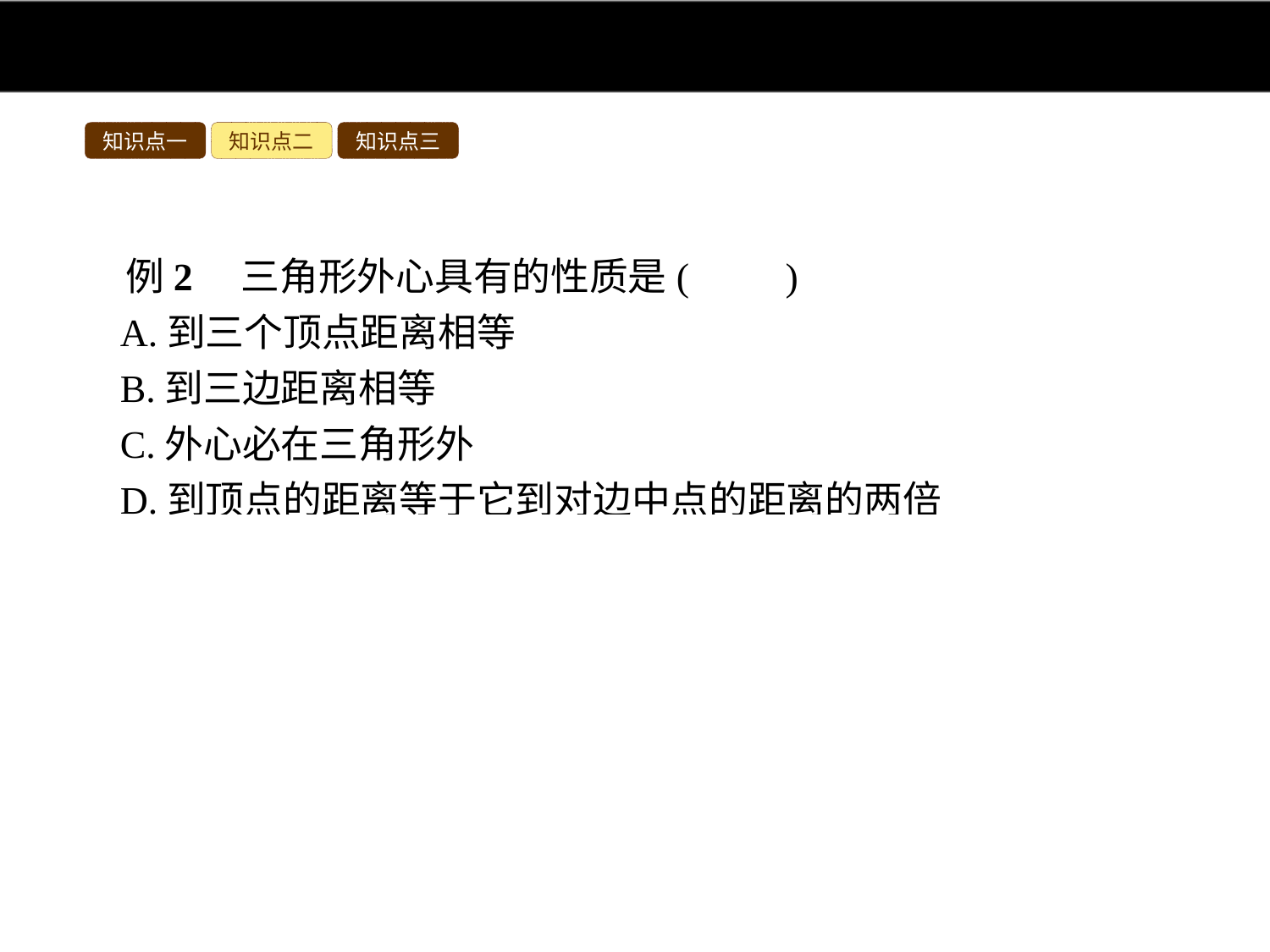

知识点一
知识点二
知识点三
例2　三角形外心具有的性质是(　　)
A.到三个顶点距离相等
B.到三边距离相等
C.外心必在三角形外
D.到顶点的距离等于它到对边中点的距离的两倍
解析:∵三角形的外心是任意两边垂直平分线的交点,线段垂直平分线上的点到线段两个端点的距离相等,∴外心到三个顶点距离相等.
答案:A